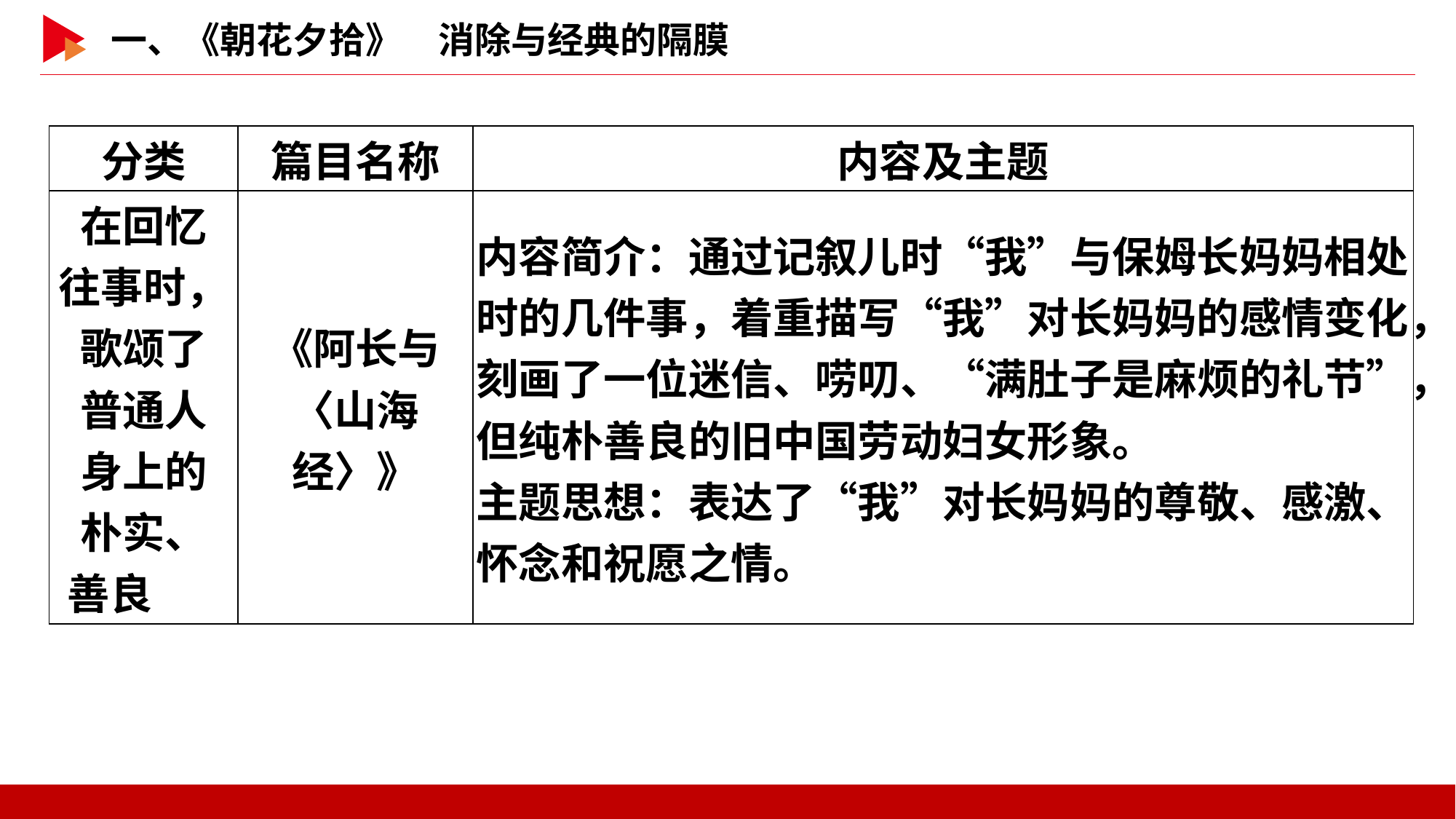

| 分类 | 篇目名称 | 内容及主题 |
| --- | --- | --- |
| 在回忆 往事时， 歌颂了 普通人 身上的 朴实、 善良 | 《阿长与 〈山海经〉》 | 内容简介：通过记叙儿时“我”与保姆长妈妈相处时的几件事，着重描写“我”对长妈妈的感情变化，刻画了一位迷信、唠叨、“满肚子是麻烦的礼节”，但纯朴善良的旧中国劳动妇女形象。 主题思想：表达了“我”对长妈妈的尊敬、感激、怀念和祝愿之情。 |